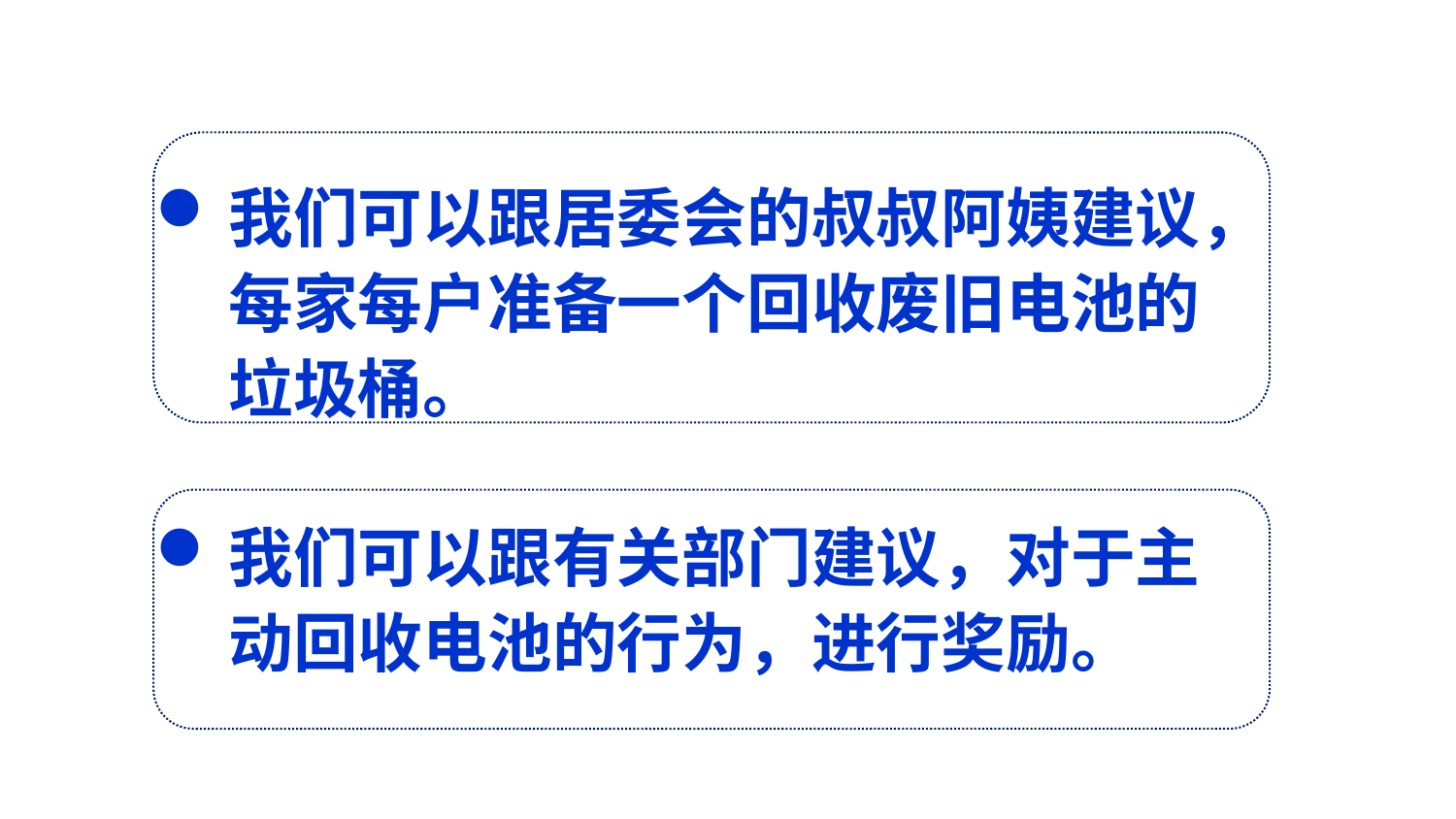

我们可以跟居委会的叔叔阿姨建议，每家每户准备一个回收废旧电池的垃圾桶。

我们可以跟有关部门建议，对于主动回收电池的行为，进行奖励。